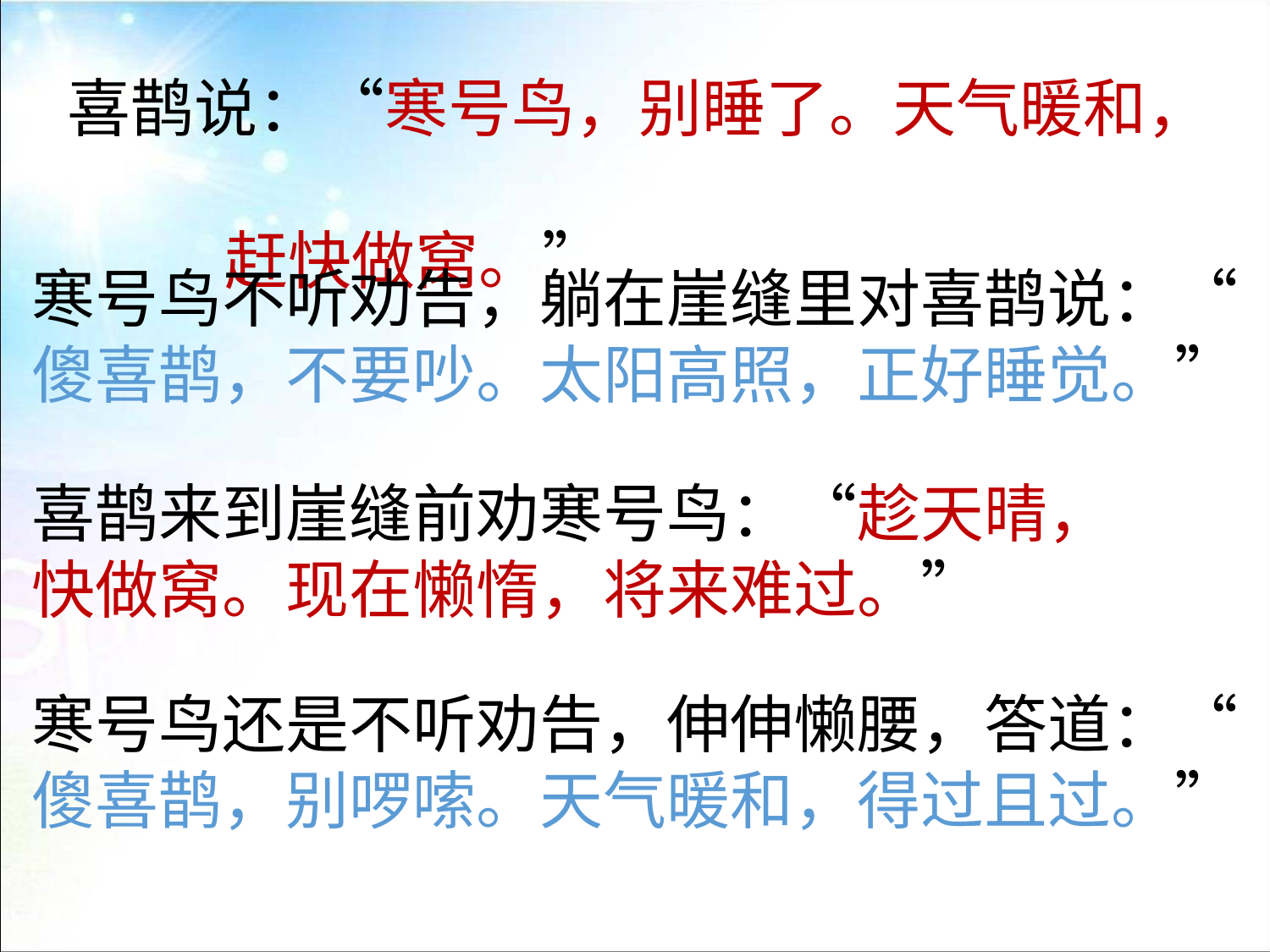

喜鹊说：“寒号鸟，别睡了。天气暖和，
          赶快做窝。”
寒号鸟不听劝告，躺在崖缝里对喜鹊说：“
傻喜鹊，不要吵。太阳高照，正好睡觉。”
喜鹊来到崖缝前劝寒号鸟：“趁天晴，
快做窝。现在懒惰，将来难过。”
寒号鸟还是不听劝告，伸伸懒腰，答道：“
傻喜鹊，别啰嗦。天气暖和，得过且过。”